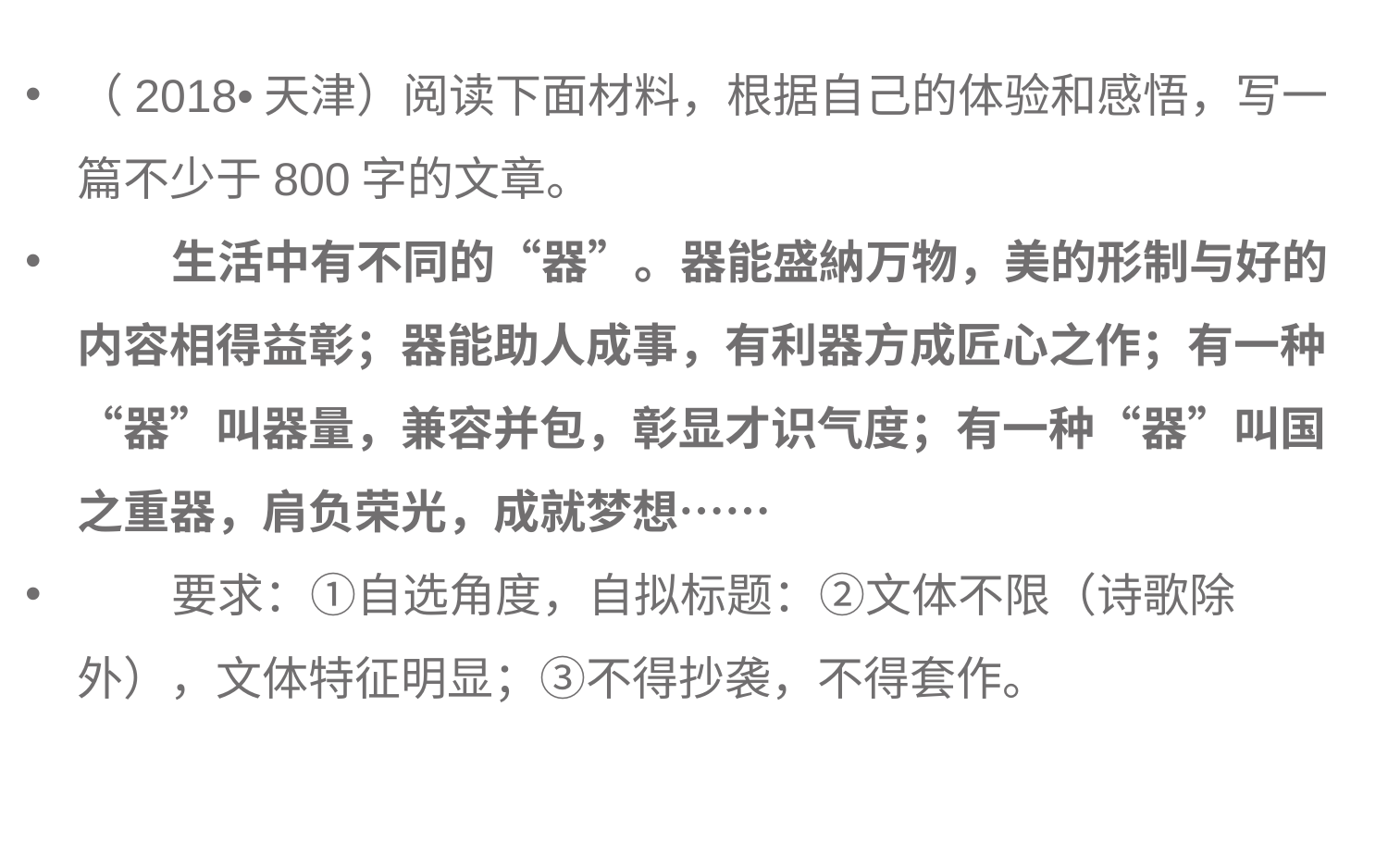

（2018•天津）阅读下面材料，根据自己的体验和感悟，写一篇不少于800字的文章。
        生活中有不同的“器”。器能盛納万物，美的形制与好的内容相得益彰；器能助人成事，有利器方成匠心之作；有一种“器”叫器量，兼容并包，彰显才识气度；有一种“器”叫国之重器，肩负荣光，成就梦想……
        要求：①自选角度，自拟标题：②文体不限（诗歌除外），文体特征明显；③不得抄袭，不得套作。